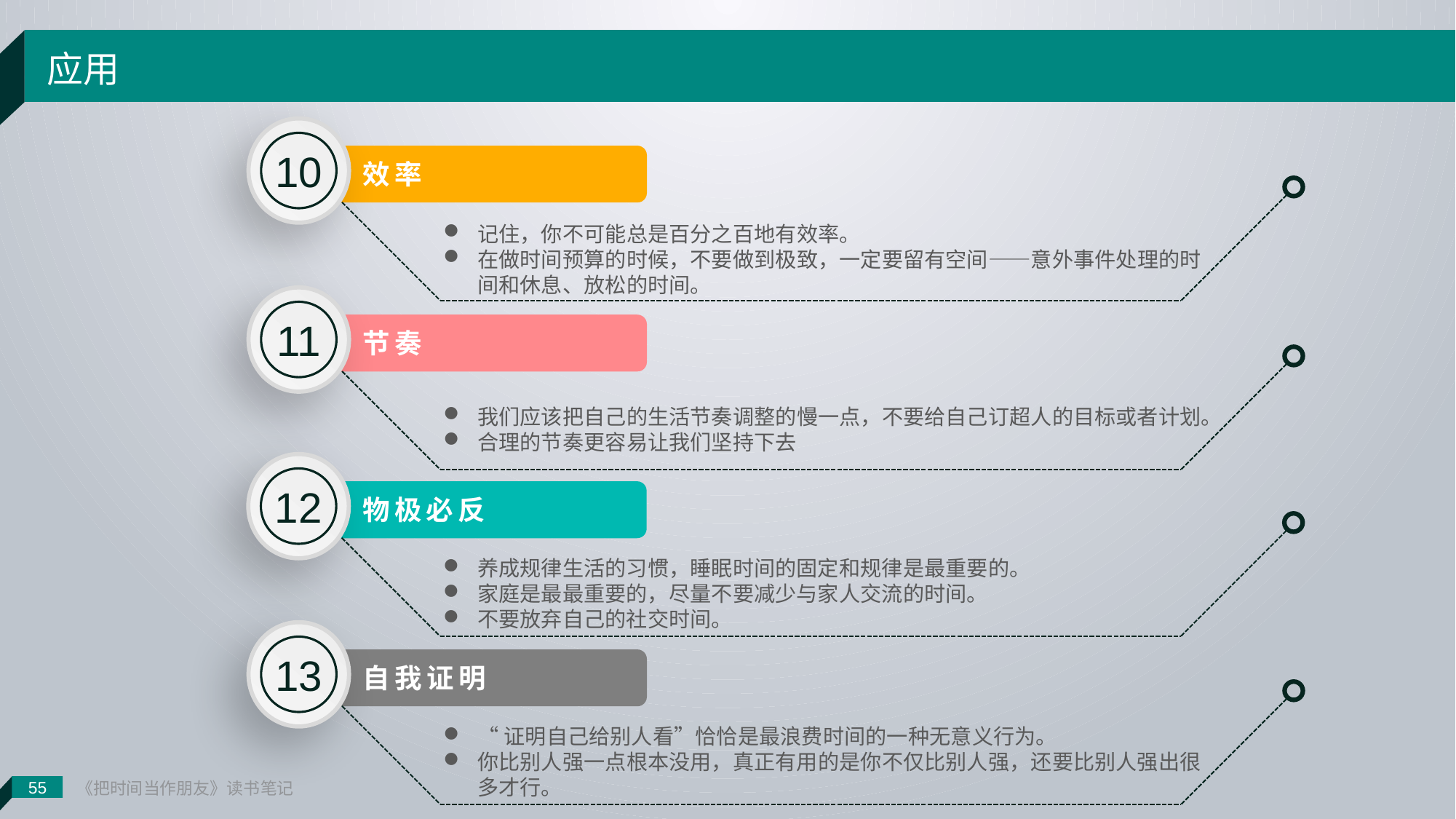

55
《把时间当作朋友》读书笔记

应用
10

效率

记住，你不可能总是百分之百地有效率。
在做时间预算的时候，不要做到极致，一定要留有空间——意外事件处理的时间和休息、放松的时间。
11

节奏

我们应该把自己的生活节奏调整的慢一点，不要给自己订超人的目标或者计划。
合理的节奏更容易让我们坚持下去
12

物极必反

养成规律生活的习惯，睡眠时间的固定和规律是最重要的。
家庭是最最重要的，尽量不要减少与家人交流的时间。
不要放弃自己的社交时间。
13

自我证明

“证明自己给别人看”恰恰是最浪费时间的一种无意义行为。
你比别人强一点根本没用，真正有用的是你不仅比别人强，还要比别人强出很多才行。